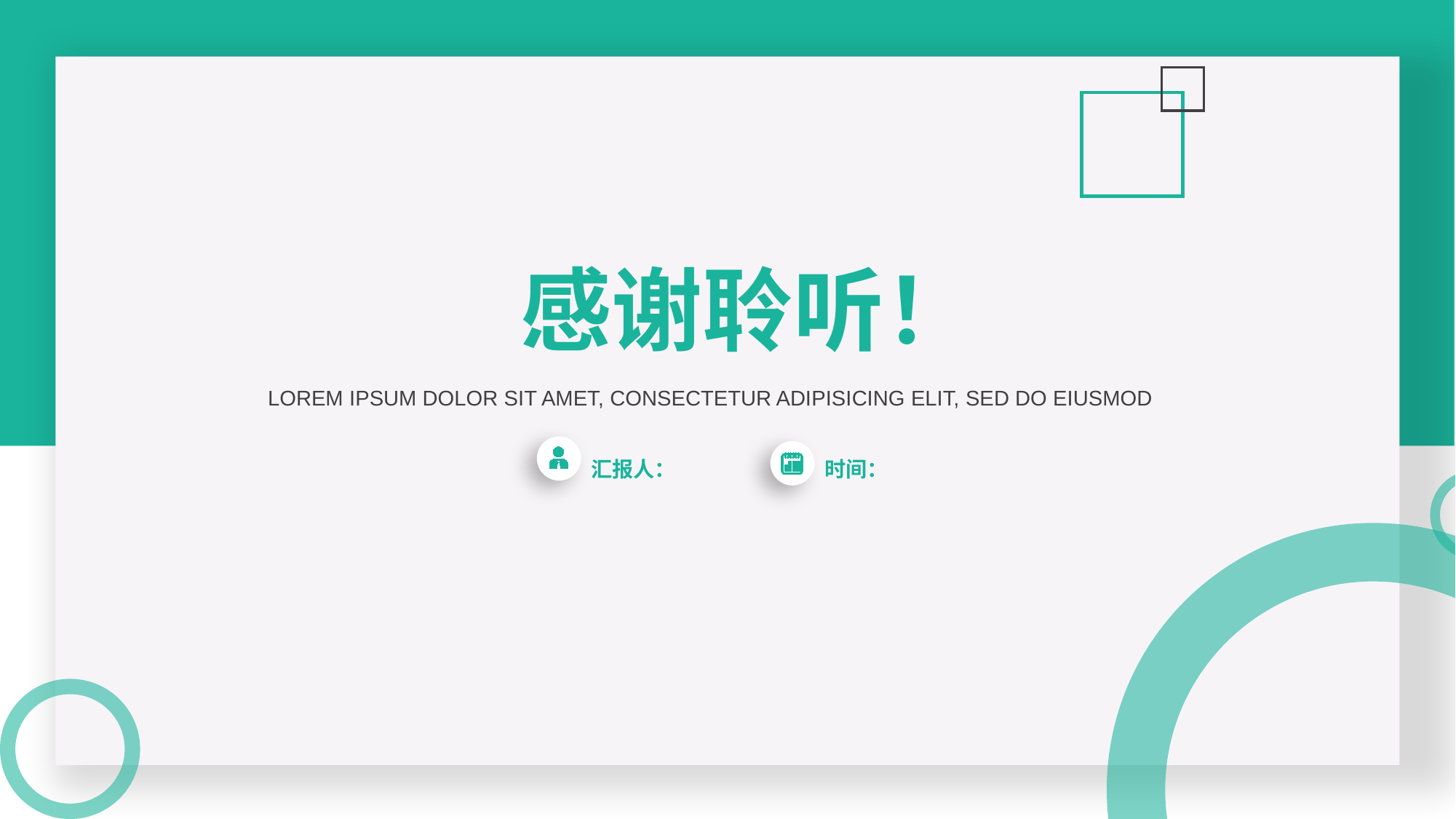

感谢聆听！
LOREM IPSUM DOLOR SIT AMET, CONSECTETUR ADIPISICING ELIT, SED DO EIUSMOD

汇报人：

时间：